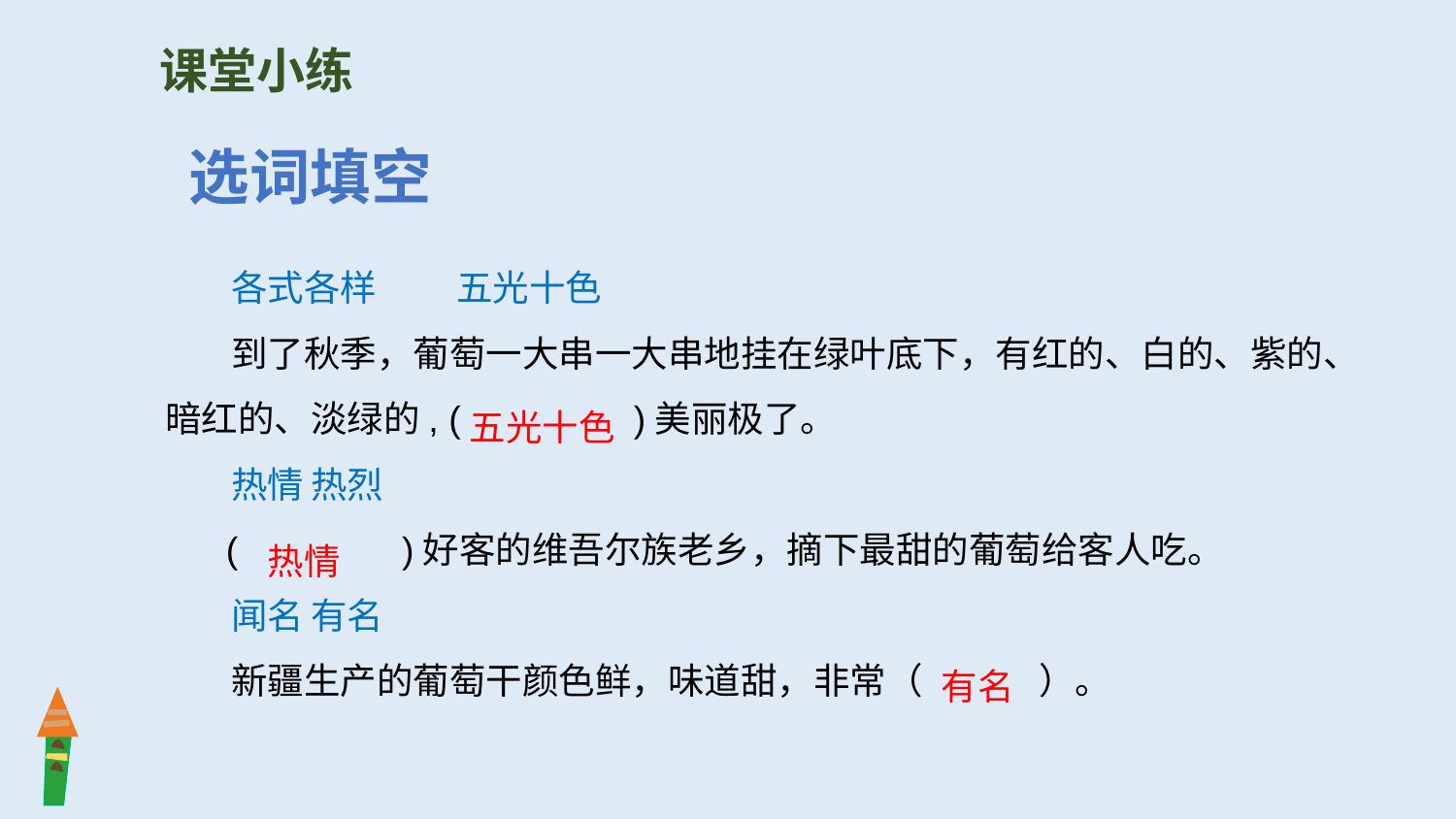

课堂小练
选词填空
       各式各样	五光十色
       到了秋季，葡萄一大串一大串地挂在绿叶底下，有红的、白的、紫的、暗红的、淡绿的, (                 )美丽极了。
       热情	热烈
      (	         )好客的维吾尔族老乡，摘下最甜的葡萄给客人吃。
       闻名	有名
       新疆生产的葡萄干颜色鲜，味道甜，非常（	）。
五光十色
热情
有名